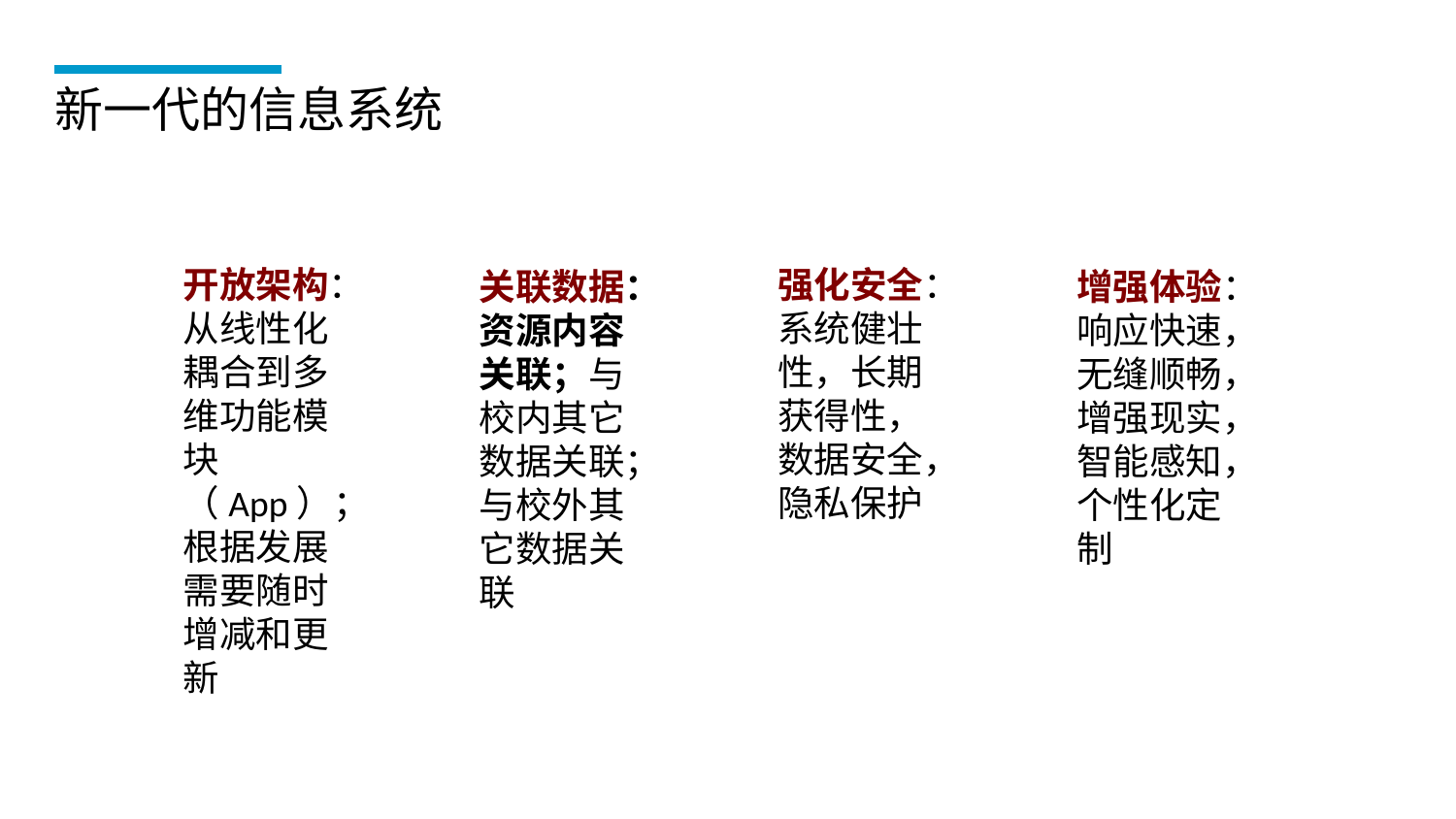

新一代的信息系统
开放架构：从线性化耦合到多维功能模块（App）；根据发展需要随时增减和更新
强化安全：系统健壮性，长期获得性，数据安全，隐私保护
关联数据：资源内容关联；与校内其它数据关联；
与校外其它数据关联
增强体验：响应快速，无缝顺畅，增强现实，智能感知，个性化定制